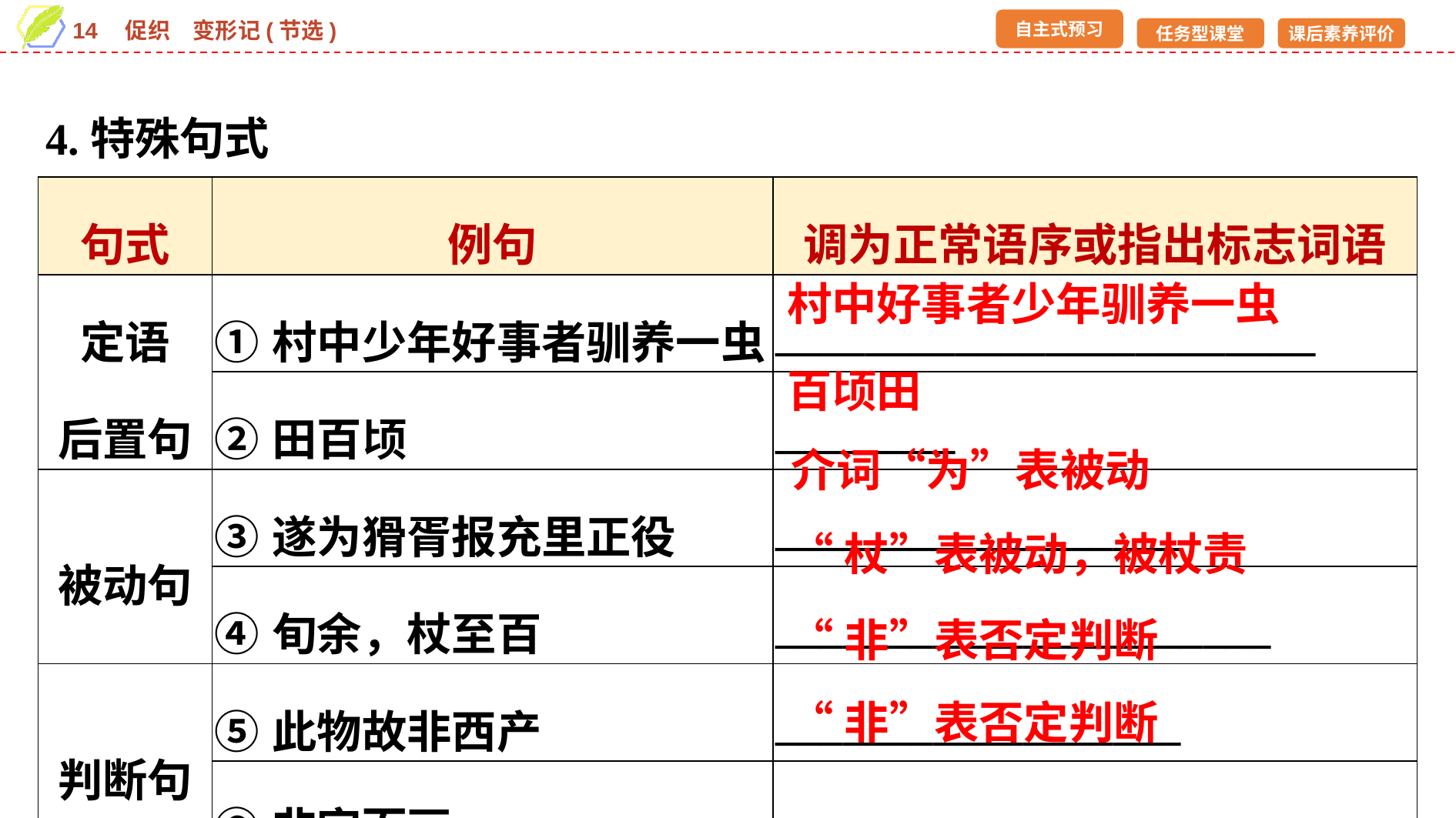

4.特殊句式
| 句式 | 例句 | 调为正常语序或指出标志词语 |
| --- | --- | --- |
| 定语 后置句 | ①村中少年好事者驯养一虫 | \_\_\_\_\_\_\_\_\_\_\_\_\_\_\_\_\_\_\_\_\_\_\_\_ |
|  | ②田百顷 | \_\_\_\_\_\_\_\_ |
| 被动句 | ③遂为猾胥报充里正役 | \_\_\_\_\_\_\_\_\_\_\_\_\_\_\_\_\_\_ |
|  | ④旬余，杖至百 | \_\_\_\_\_\_\_\_\_\_\_\_\_\_\_\_\_\_\_\_\_\_ |
| 判断句 | ⑤此物故非西产 | \_\_\_\_\_\_\_\_\_\_\_\_\_\_\_\_\_\_ |
|  | ⑥非字而画 | \_\_\_\_\_\_\_\_\_\_\_\_\_\_\_\_\_\_ |
村中好事者少年驯养一虫
百顷田
介词“为”表被动
“杖”表被动，被杖责
“非”表否定判断
“非”表否定判断